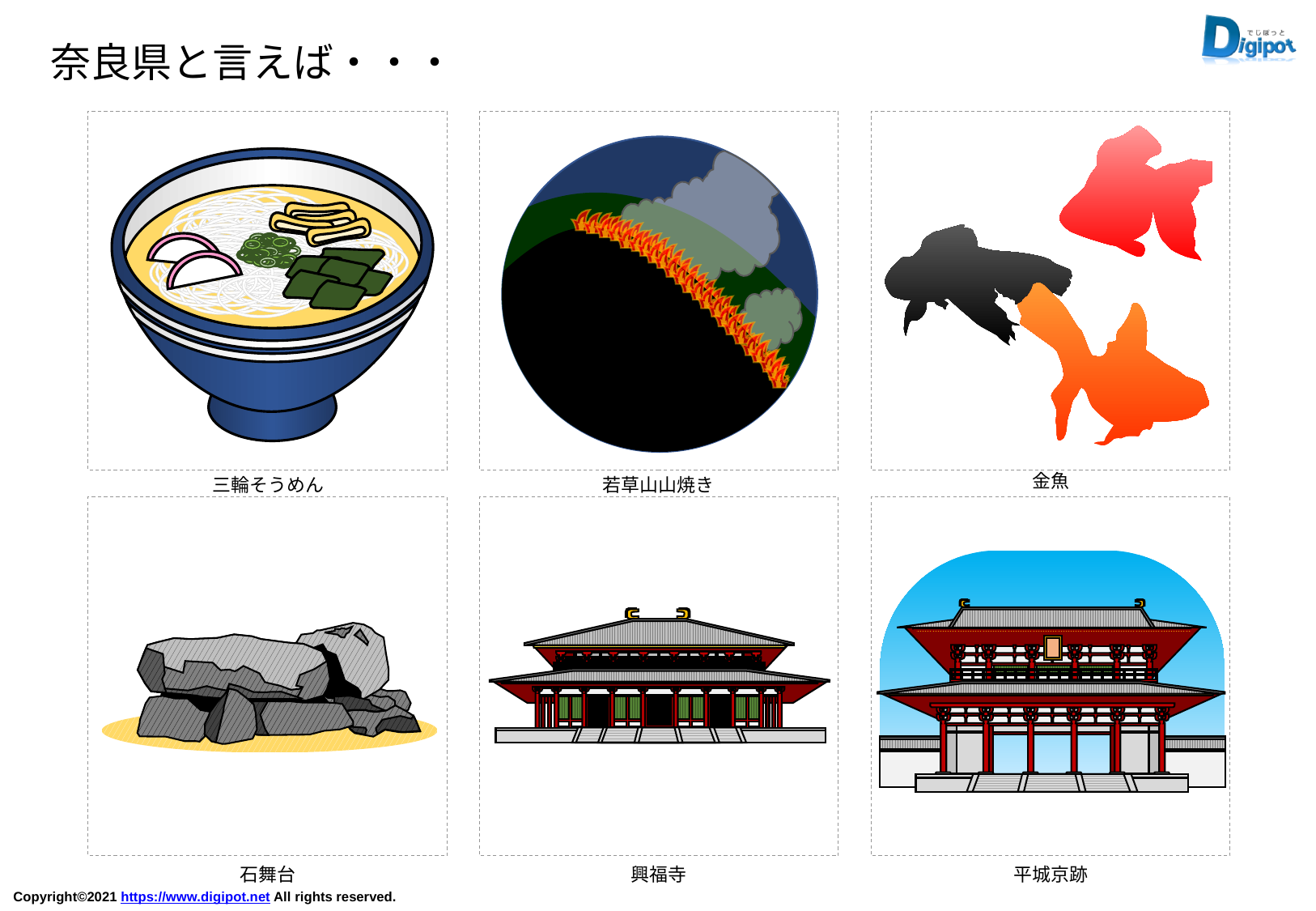

奈良県と言えば・・・

金魚
三輪そうめん
若草山山焼き

石舞台
興福寺
平城京跡